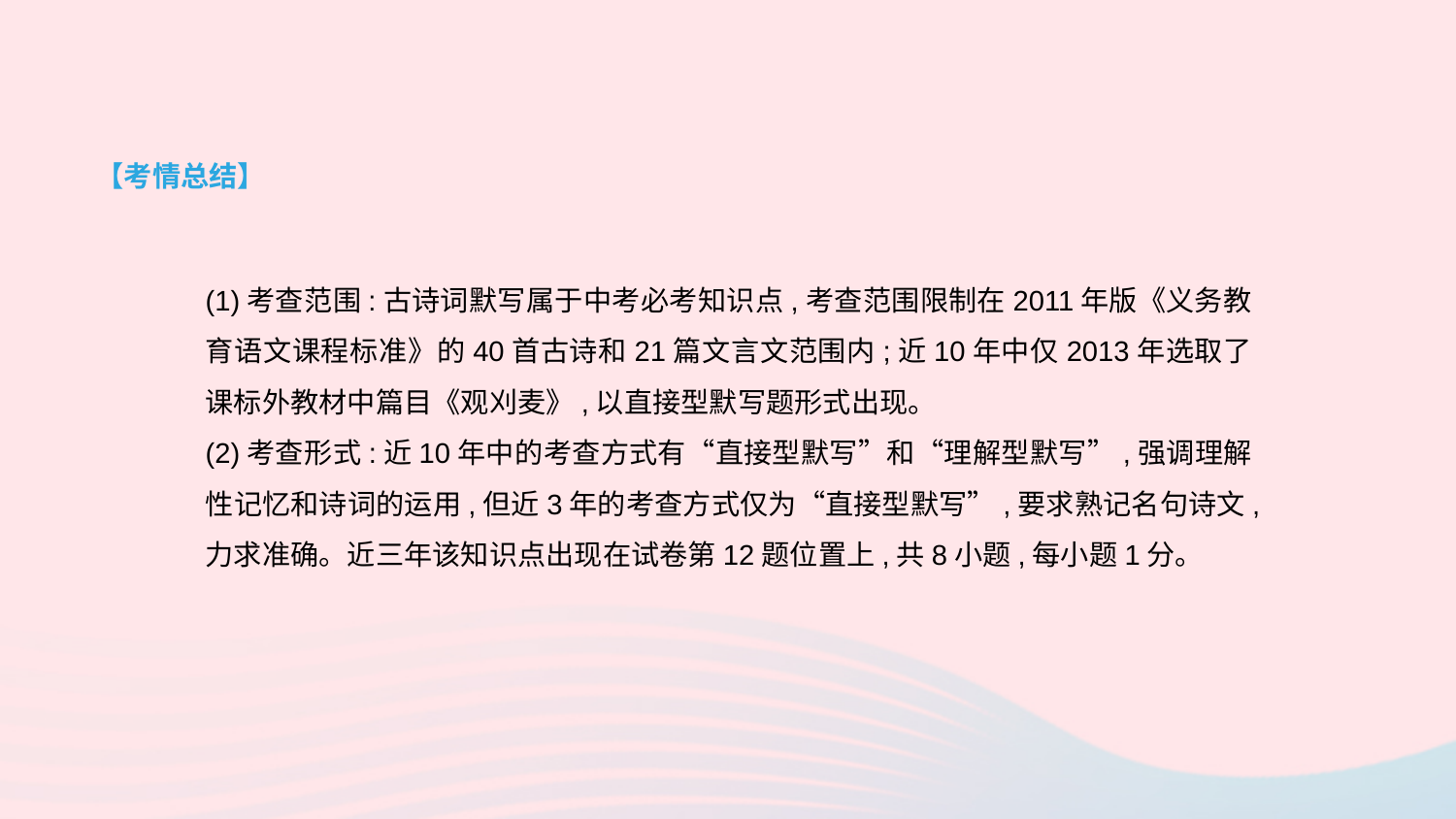

【考情总结】

(1)考查范围:古诗词默写属于中考必考知识点,考查范围限制在2011年版《义务教育语文课程标准》的40首古诗和21篇文言文范围内;近10年中仅2013年选取了课标外教材中篇目《观刈麦》,以直接型默写题形式出现。
(2)考查形式:近10年中的考查方式有“直接型默写”和“理解型默写”,强调理解性记忆和诗词的运用,但近3年的考查方式仅为“直接型默写”,要求熟记名句诗文,力求准确。近三年该知识点出现在试卷第12题位置上,共8小题,每小题1分。